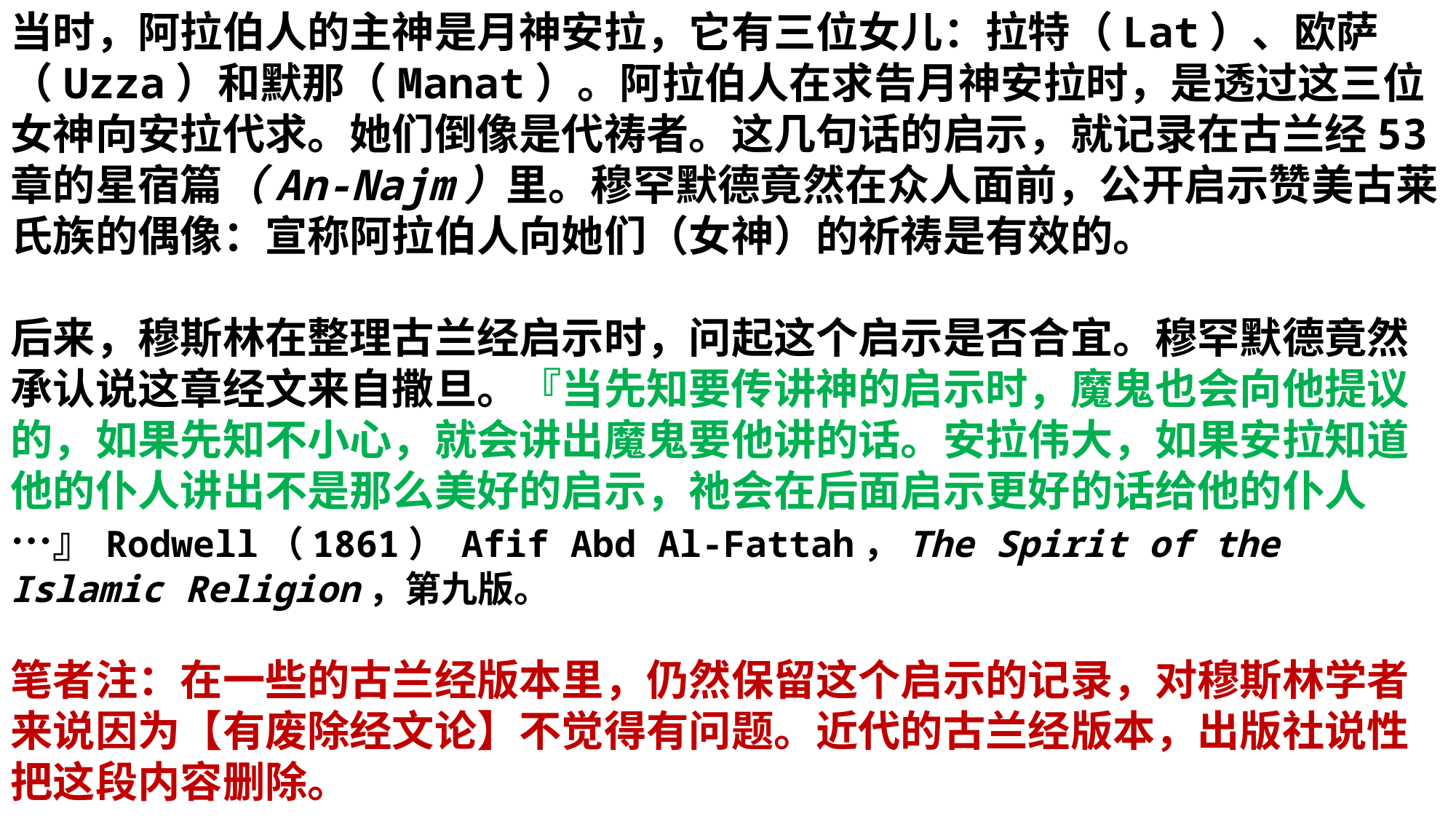

当时，阿拉伯人的主神是月神安拉，它有三位女儿：拉特（Lat）、欧萨（Uzza）和默那（Manat）。阿拉伯人在求告月神安拉时，是透过这三位女神向安拉代求。她们倒像是代祷者。这几句话的启示，就记录在古兰经53章的星宿篇（An-Najm）里。穆罕默德竟然在众人面前，公开启示赞美古莱氏族的偶像：宣称阿拉伯人向她们（女神）的祈祷是有效的。

后来，穆斯林在整理古兰经启示时，问起这个启示是否合宜。穆罕默德竟然承认说这章经文来自撒旦。『当先知要传讲神的启示时，魔鬼也会向他提议的，如果先知不小心，就会讲出魔鬼要他讲的话。安拉伟大，如果安拉知道他的仆人讲出不是那么美好的启示，祂会在后面启示更好的话给他的仆人…』Rodwell（1861） Afif Abd Al-Fattah，The Spirit of the Islamic Religion，第九版。

笔者注：在一些的古兰经版本里，仍然保留这个启示的记录，对穆斯林学者来说因为【有废除经文论】不觉得有问题。近代的古兰经版本，出版社说性把这段内容删除。